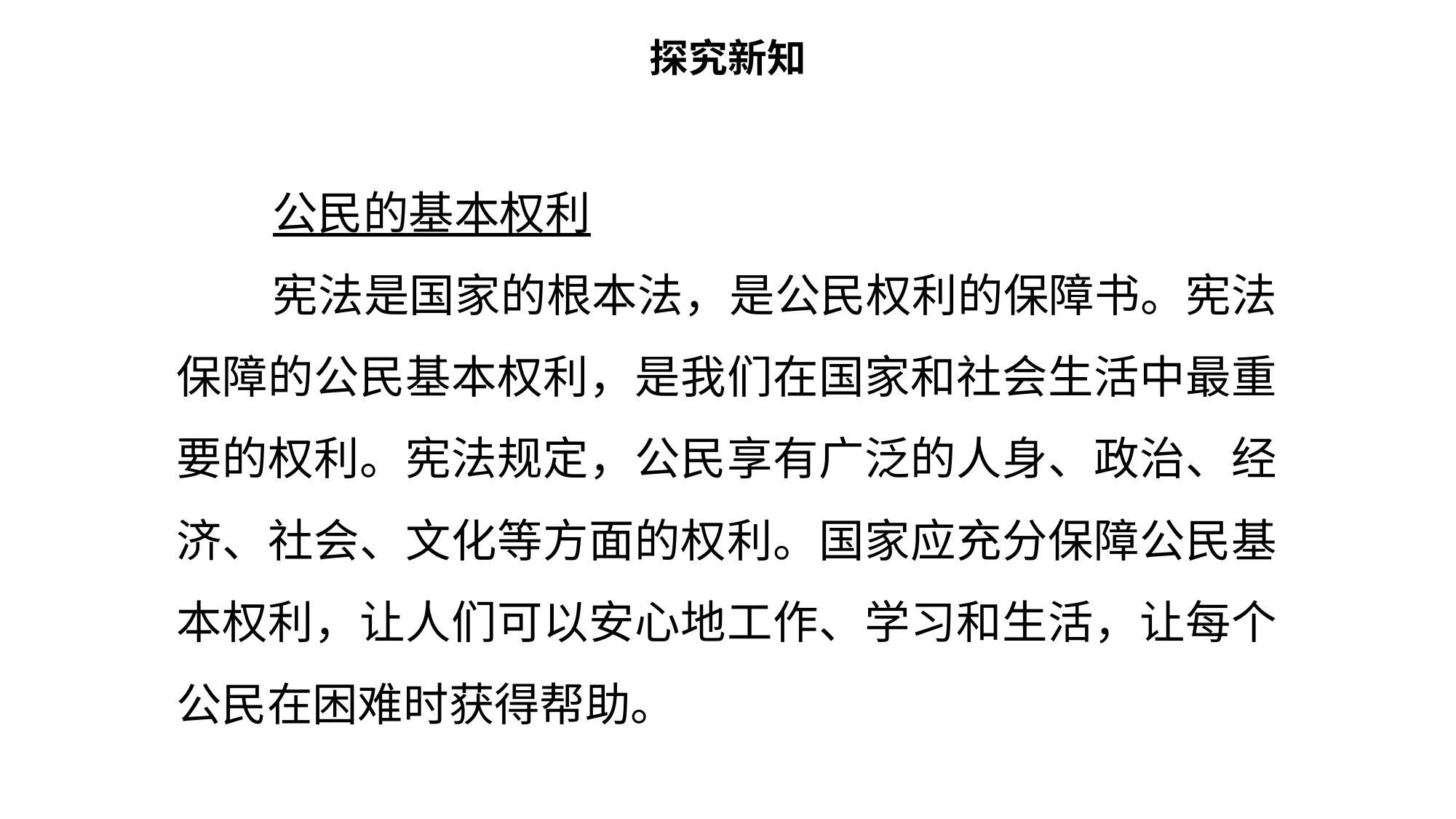

# 探究新知
https://www.ypppt.com/
公民的基本权利
宪法是国家的根本法，是公民权利的保障书。宪法保障的公民基本权利，是我们在国家和社会生活中最重要的权利。宪法规定，公民享有广泛的人身、政治、经济、社会、文化等方面的权利。国家应充分保障公民基本权利，让人们可以安心地工作、学习和生活，让每个公民在困难时获得帮助。